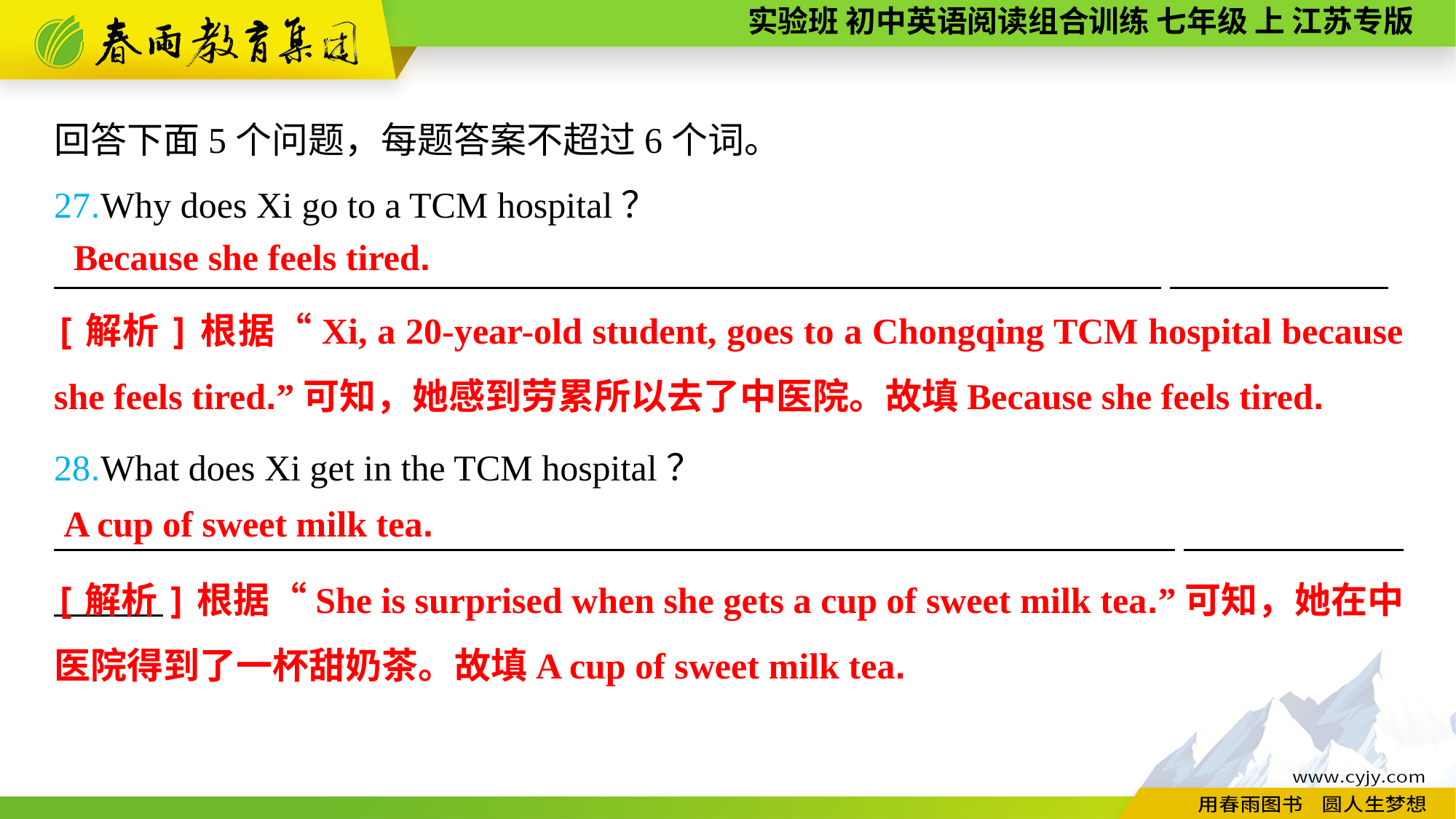

回答下面5个问题，每题答案不超过6个词。
27.Why does Xi go to a TCM hospital？
—————————————————————————————————————

28.What does Xi get in the TCM hospital？
—————————————————————————————————————
Because she feels tired.
[解析]根据“Xi, a 20-year-old student, goes to a Chongqing TCM hospital because she feels tired.”可知，她感到劳累所以去了中医院。故填Because she feels tired.
A cup of sweet milk tea.
[解析]根据“She is surprised when she gets a cup of sweet milk tea.”可知，她在中医院得到了一杯甜奶茶。故填A cup of sweet milk tea.